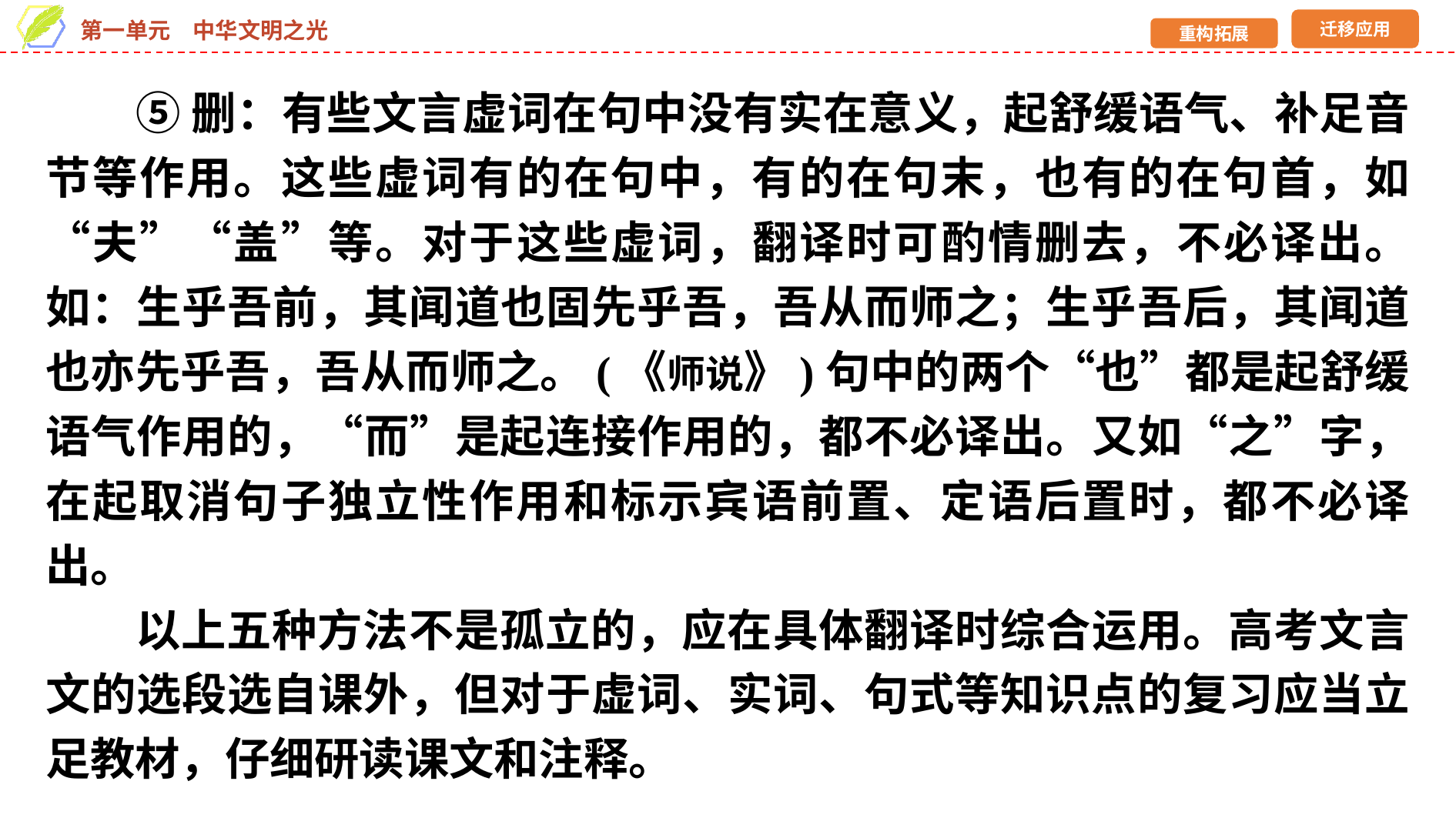

⑤删：有些文言虚词在句中没有实在意义，起舒缓语气、补足音节等作用。这些虚词有的在句中，有的在句末，也有的在句首，如“夫”“盖”等。对于这些虚词，翻译时可酌情删去，不必译出。如：生乎吾前，其闻道也固先乎吾，吾从而师之；生乎吾后，其闻道也亦先乎吾，吾从而师之。(《师说》)句中的两个“也”都是起舒缓语气作用的，“而”是起连接作用的，都不必译出。又如“之”字，在起取消句子独立性作用和标示宾语前置、定语后置时，都不必译出。
以上五种方法不是孤立的，应在具体翻译时综合运用。高考文言文的选段选自课外，但对于虚词、实词、句式等知识点的复习应当立足教材，仔细研读课文和注释。